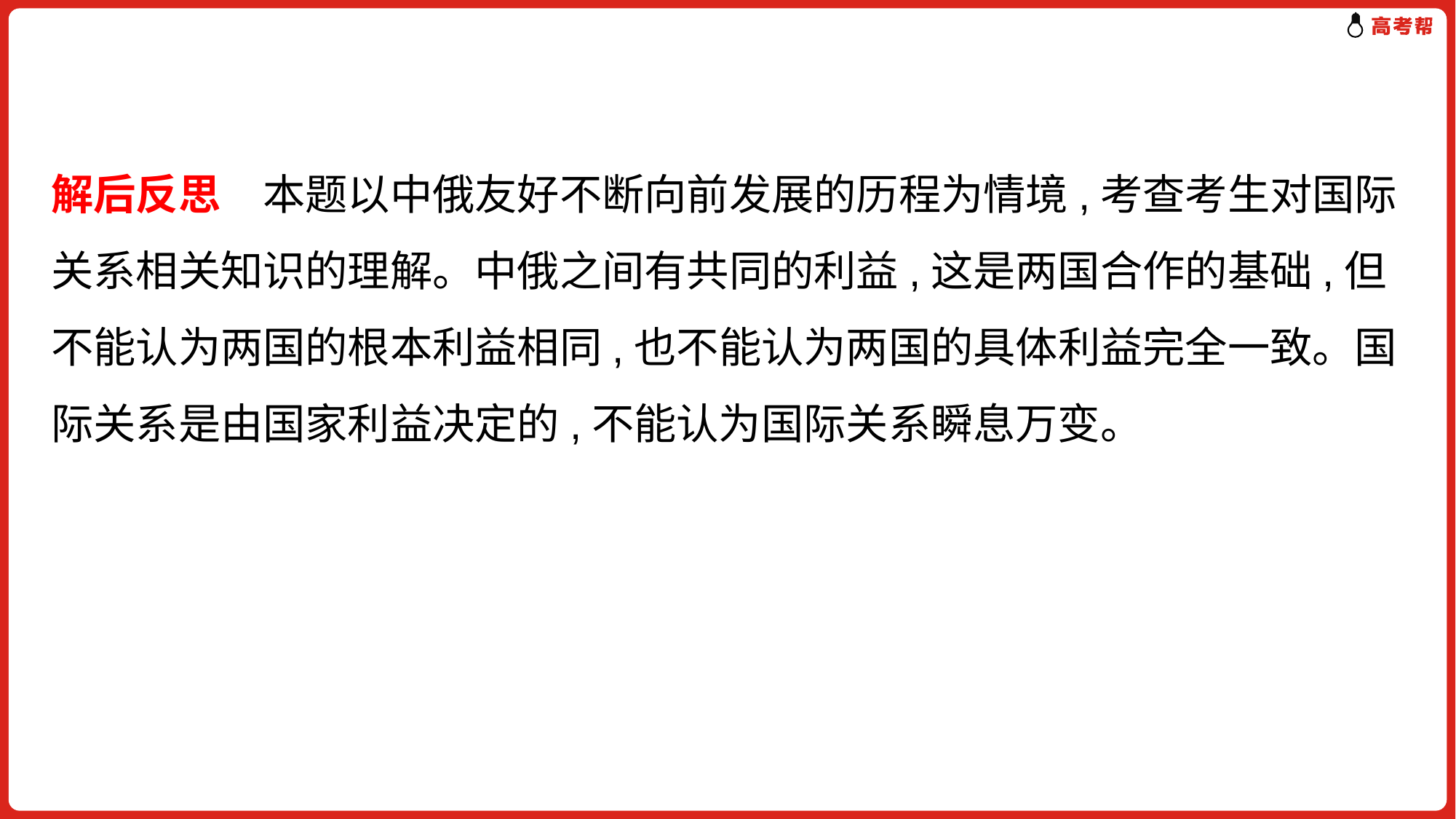

# 解后反思　本题以中俄友好不断向前发展的历程为情境,考查考生对国际关系相关知识的理解。中俄之间有共同的利益,这是两国合作的基础,但不能认为两国的根本利益相同,也不能认为两国的具体利益完全一致。国际关系是由国家利益决定的,不能认为国际关系瞬息万变。